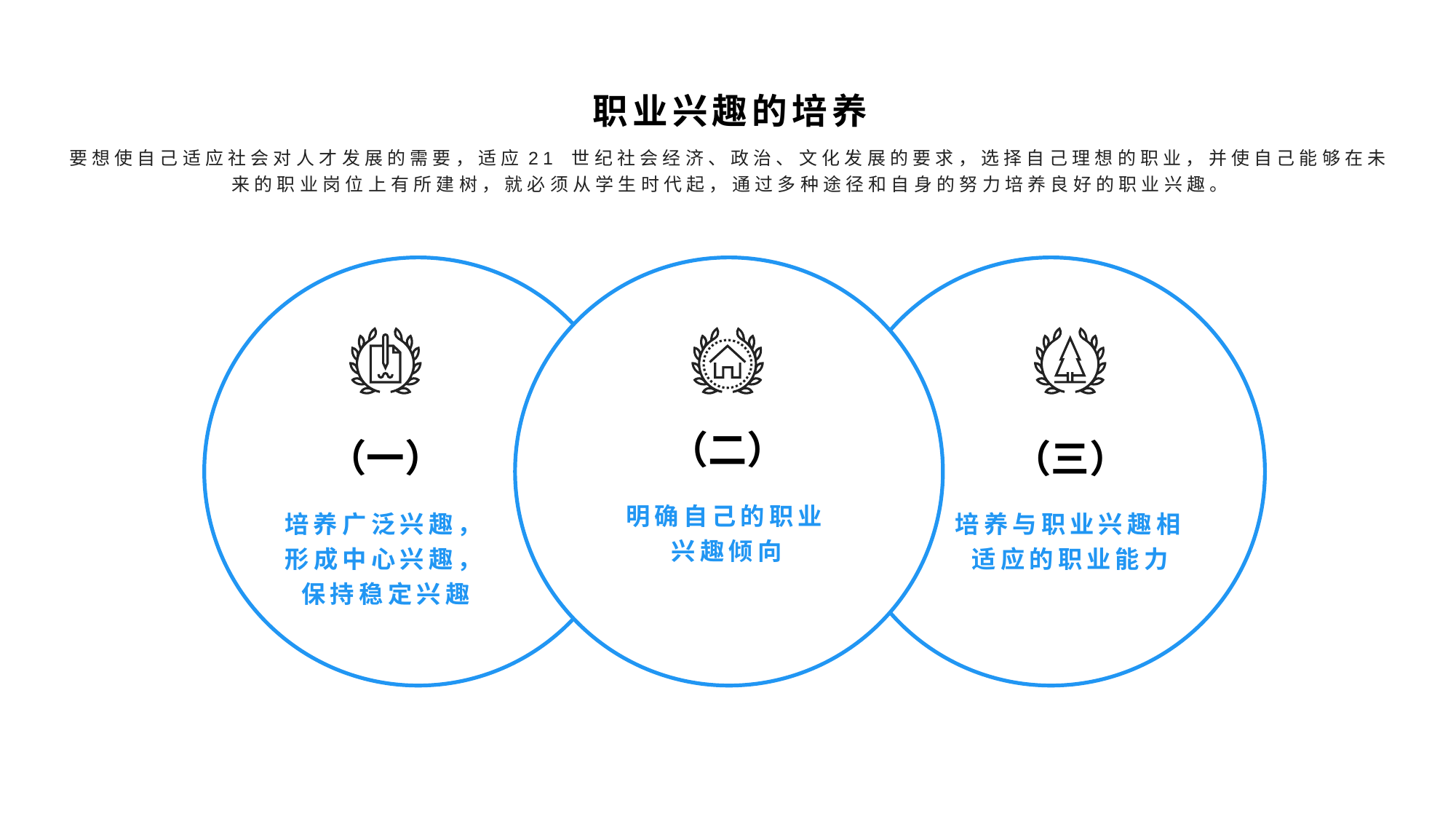

职业兴趣的培养
要想使自己适应社会对人才发展的需要，适应21 世纪社会经济、政治、文化发展的要求，选择自己理想的职业，并使自己能够在未来的职业岗位上有所建树，就必须从学生时代起，通过多种途径和自身的努力培养良好的职业兴趣。

（二）
（三）
（一）
明确自己的职业兴趣倾向
培养广泛兴趣，形成中心兴趣，保持稳定兴趣
培养与职业兴趣相适应的职业能力